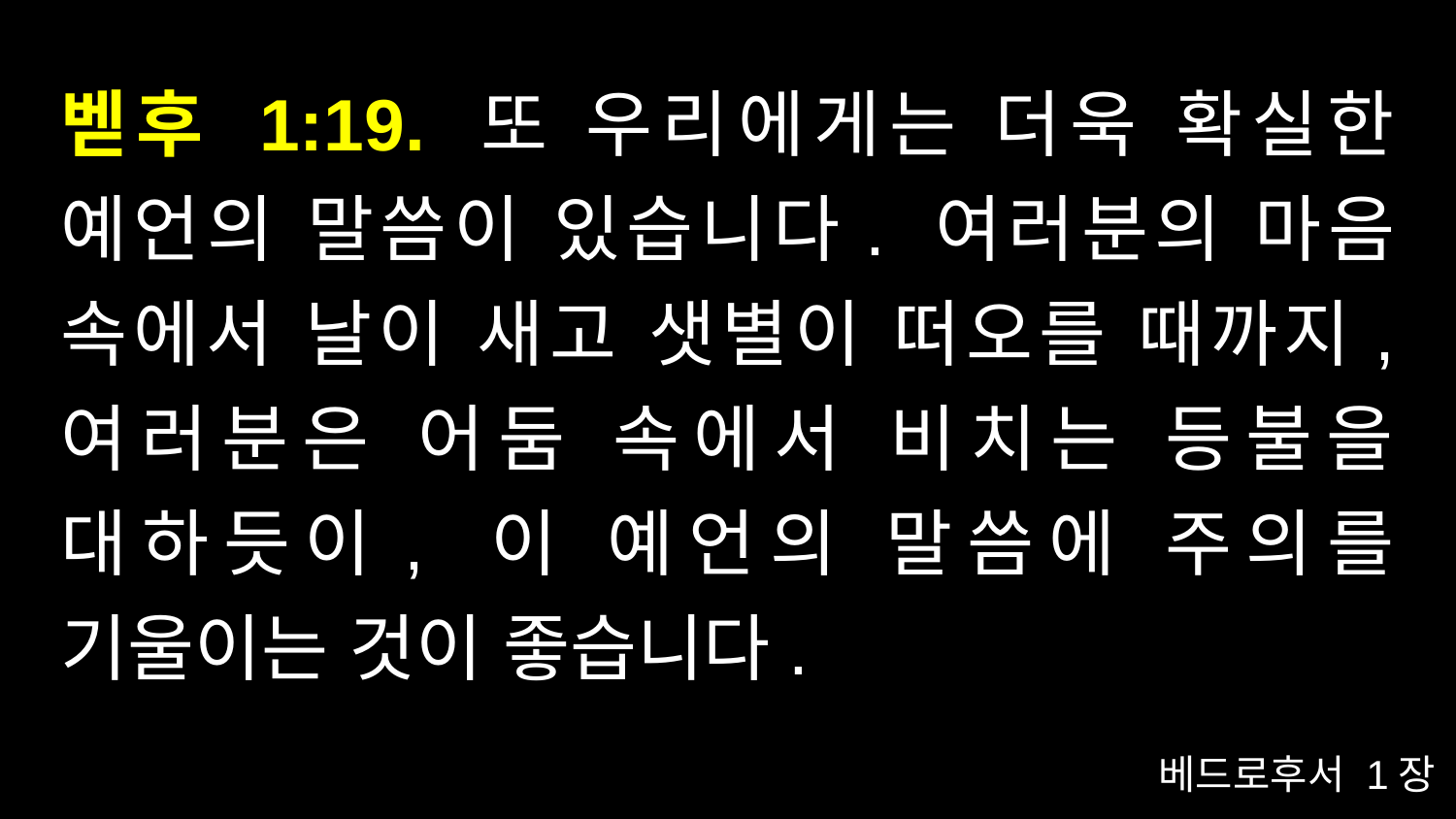

# 벧후 1:19. 또 우리에게는 더욱 확실한 예언의 말씀이 있습니다. 여러분의 마음 속에서 날이 새고 샛별이 떠오를 때까지, 여러분은 어둠 속에서 비치는 등불을 대하듯이, 이 예언의 말씀에 주의를 기울이는 것이 좋습니다.
베드로후서 1장